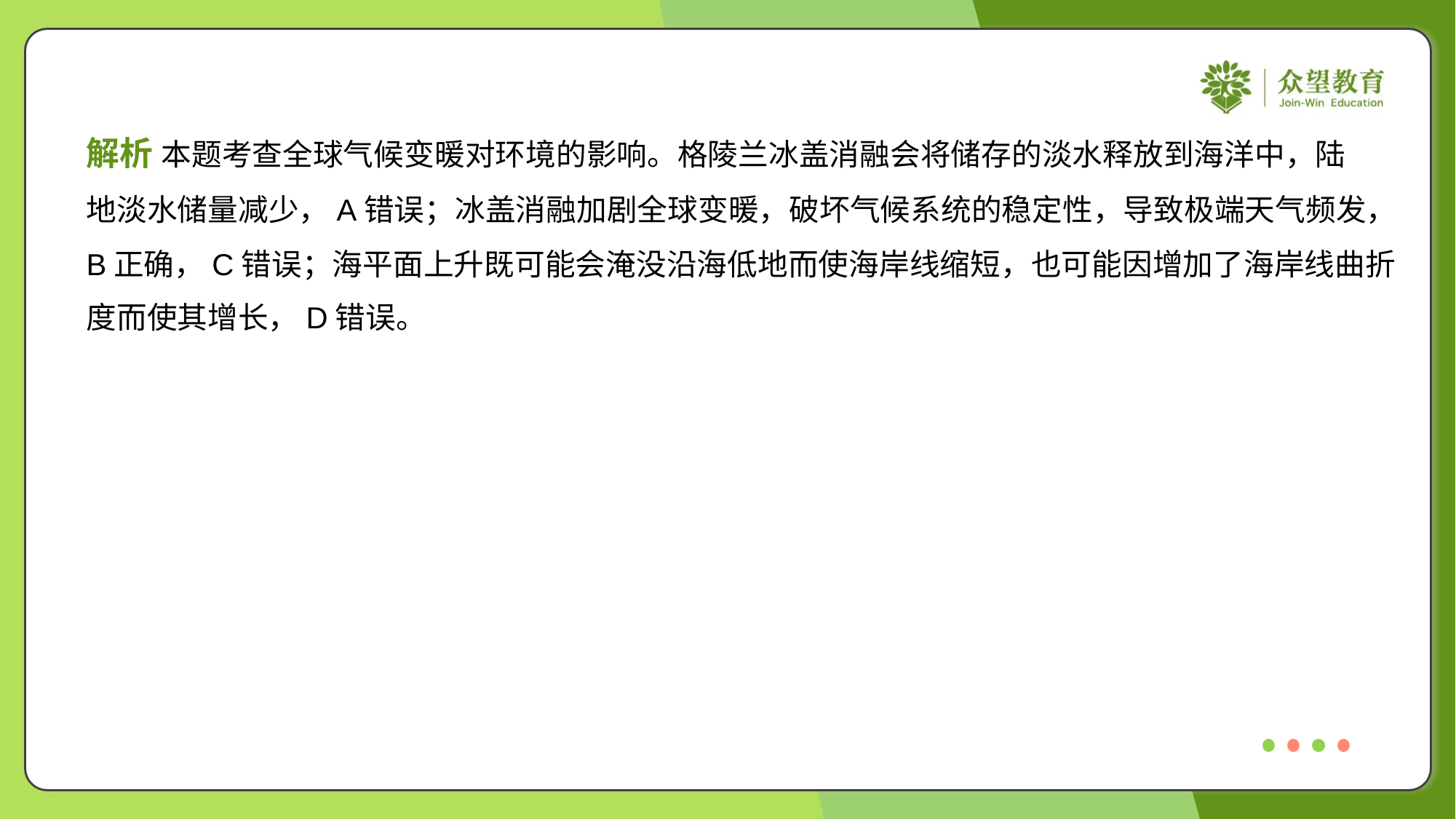

解析 本题考查全球气候变暖对环境的影响。格陵兰冰盖消融会将储存的淡水释放到海洋中，陆
地淡水储量减少，A错误；冰盖消融加剧全球变暖，破坏气候系统的稳定性，导致极端天气频发，
B正确，C错误；海平面上升既可能会淹没沿海低地而使海岸线缩短，也可能因增加了海岸线曲折
度而使其增长，D错误。